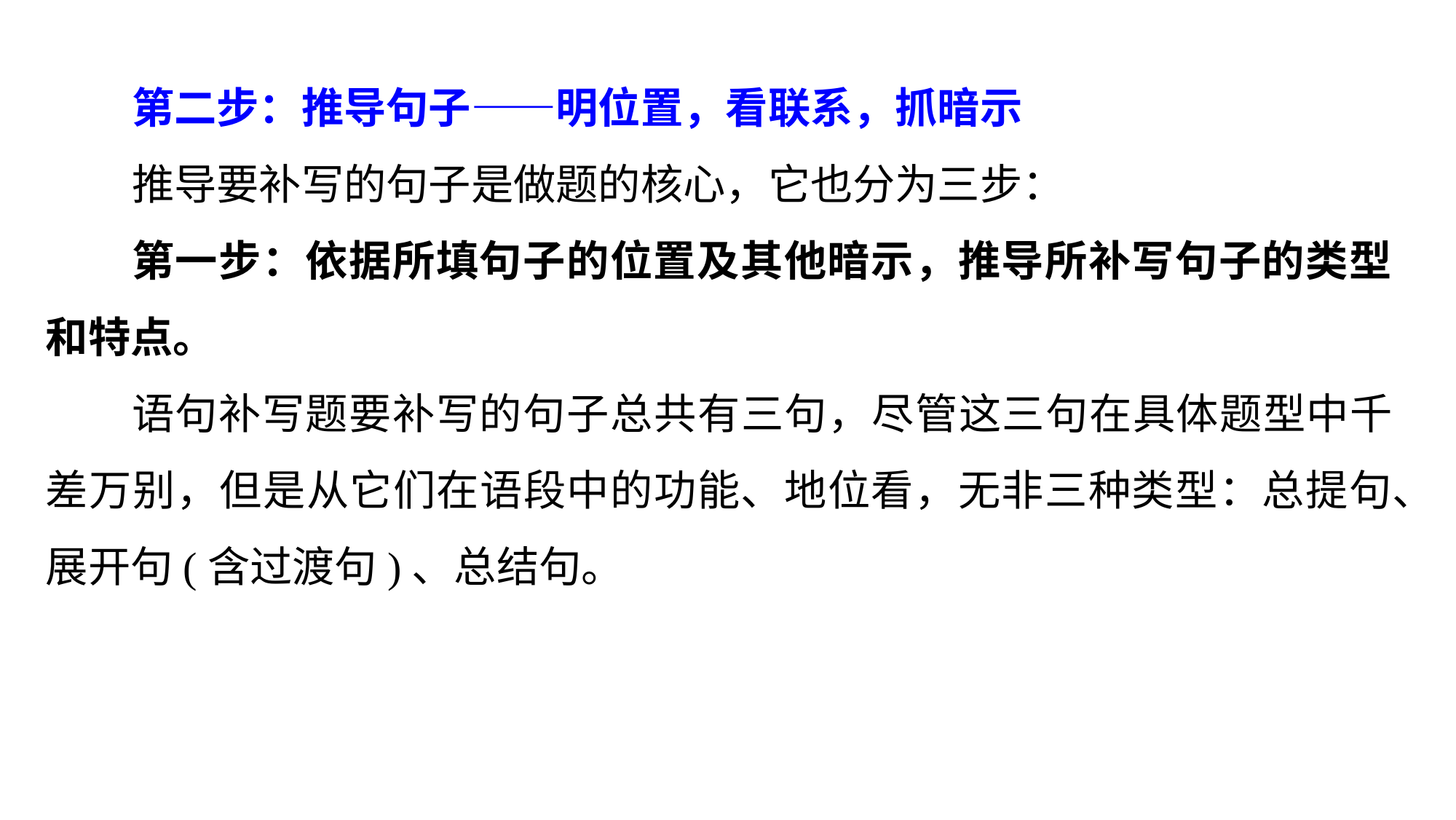

第二步：推导句子——明位置，看联系，抓暗示
推导要补写的句子是做题的核心，它也分为三步：
第一步：依据所填句子的位置及其他暗示，推导所补写句子的类型和特点。
语句补写题要补写的句子总共有三句，尽管这三句在具体题型中千差万别，但是从它们在语段中的功能、地位看，无非三种类型：总提句、展开句(含过渡句)、总结句。